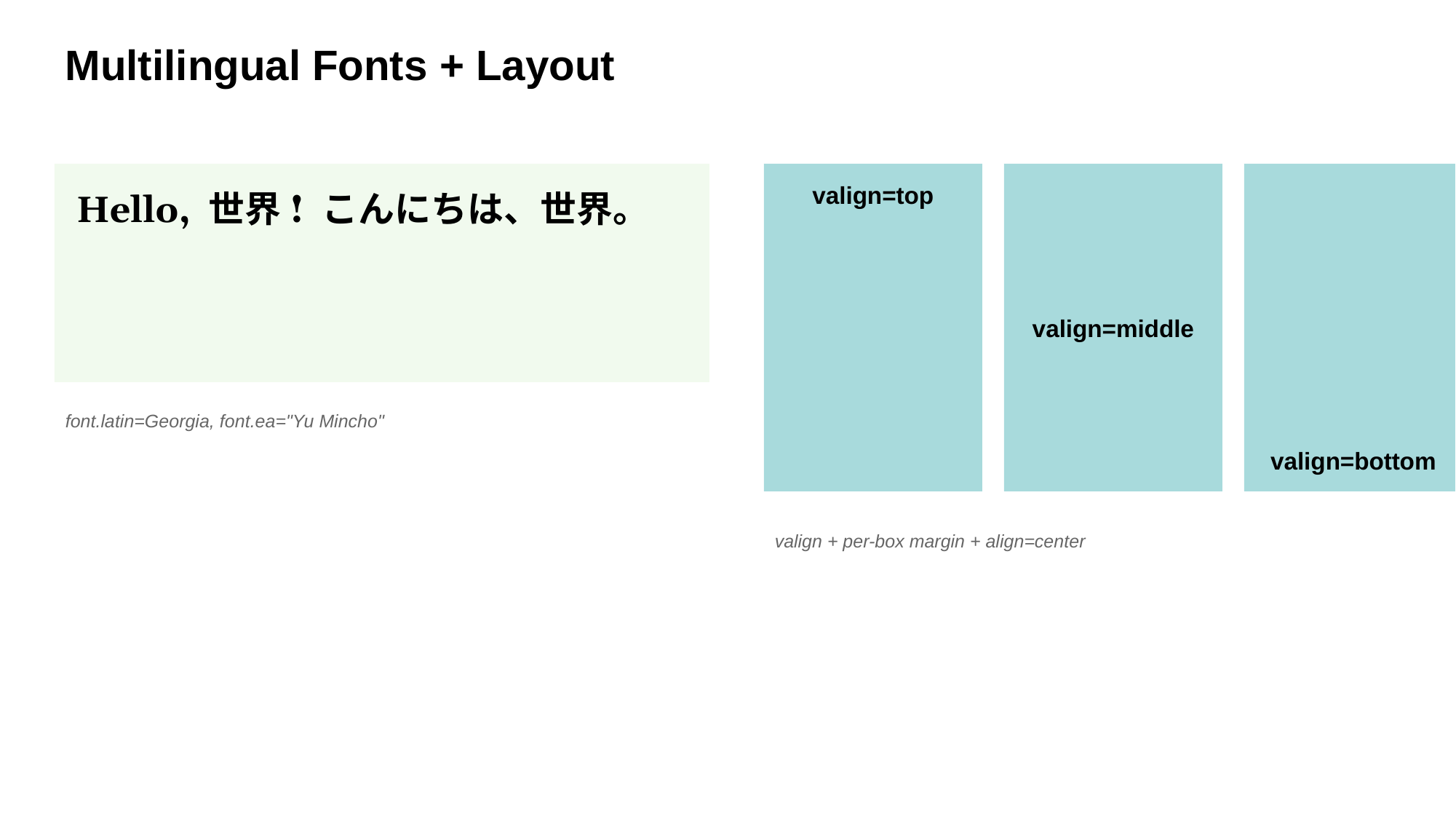

Multilingual Fonts + Layout
Hello, 世界! こんにちは、世界。
valign=top
valign=middle
valign=bottom
font.latin=Georgia, font.ea="Yu Mincho"
valign + per-box margin + align=center